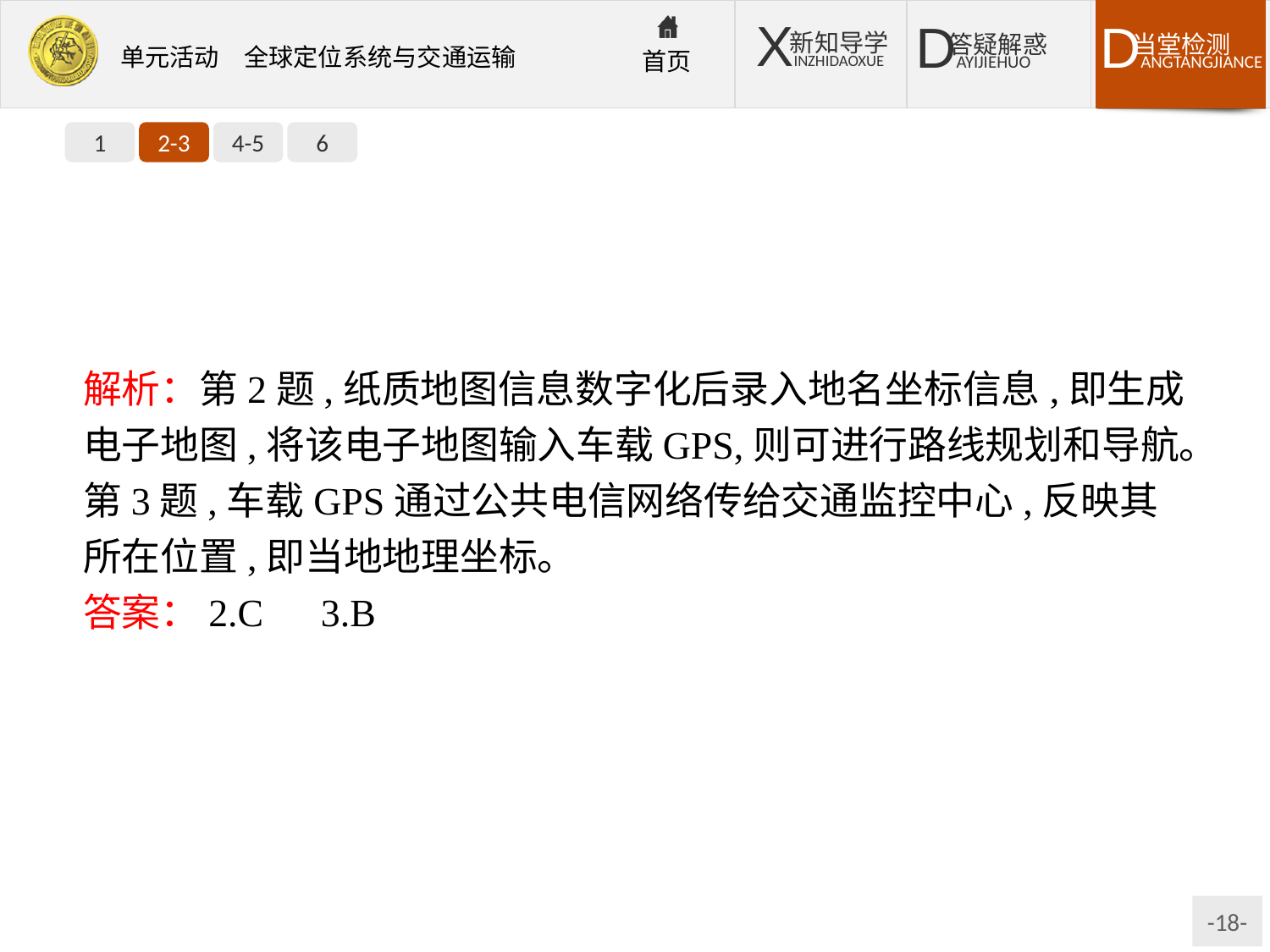

1
2-3
4-5
6
解析：第2题,纸质地图信息数字化后录入地名坐标信息,即生成电子地图,将该电子地图输入车载GPS,则可进行路线规划和导航。第3题,车载GPS通过公共电信网络传给交通监控中心,反映其所在位置,即当地地理坐标。
答案：2.C　3.B